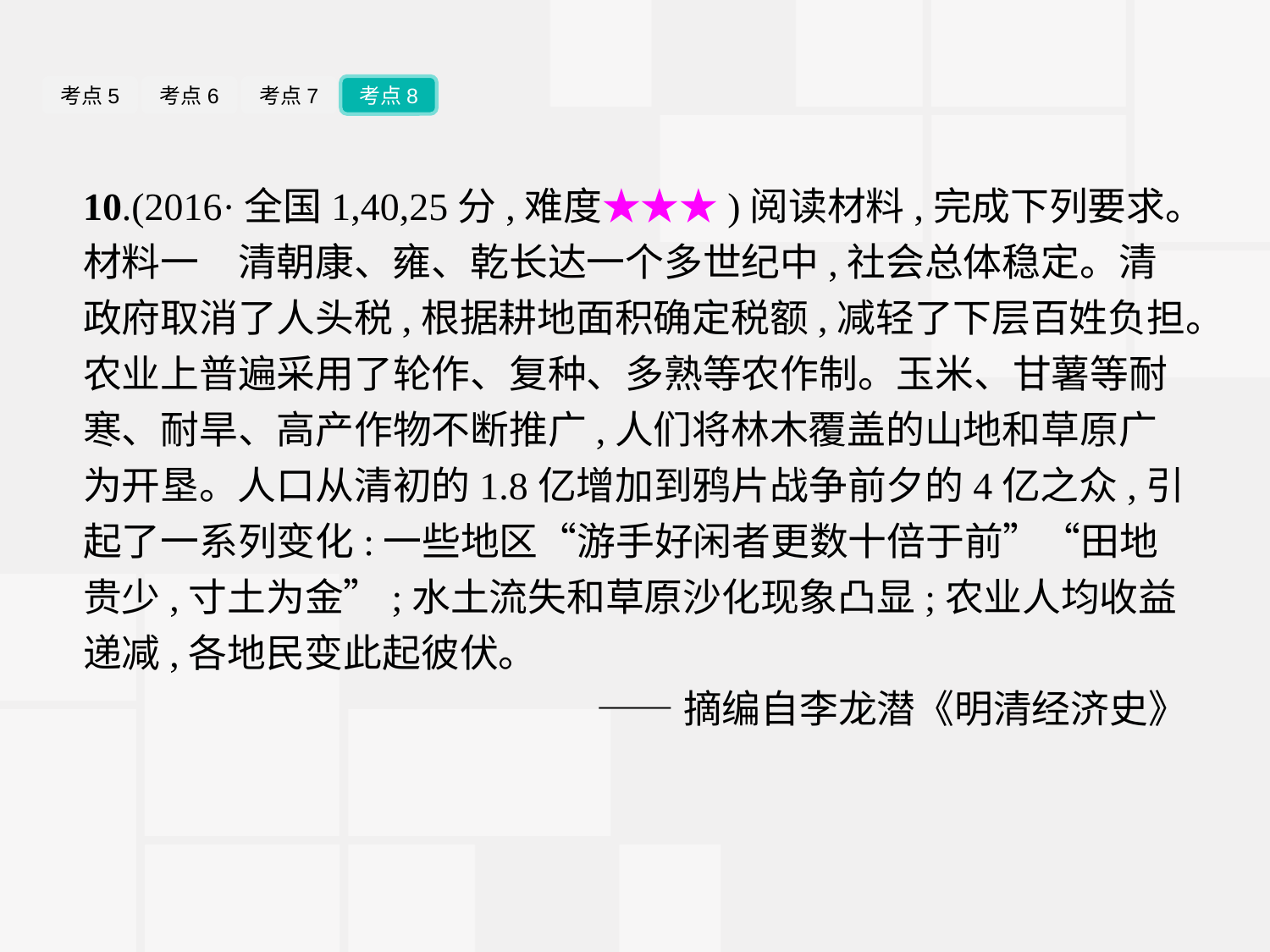

考点5
考点6
考点7
考点8
10.(2016·全国1,40,25分,难度★★★)阅读材料,完成下列要求。
材料一　清朝康、雍、乾长达一个多世纪中,社会总体稳定。清政府取消了人头税,根据耕地面积确定税额,减轻了下层百姓负担。农业上普遍采用了轮作、复种、多熟等农作制。玉米、甘薯等耐寒、耐旱、高产作物不断推广,人们将林木覆盖的山地和草原广为开垦。人口从清初的1.8亿增加到鸦片战争前夕的4亿之众,引起了一系列变化:一些地区“游手好闲者更数十倍于前”“田地贵少,寸土为金”;水土流失和草原沙化现象凸显;农业人均收益递减,各地民变此起彼伏。
——摘编自李龙潜《明清经济史》